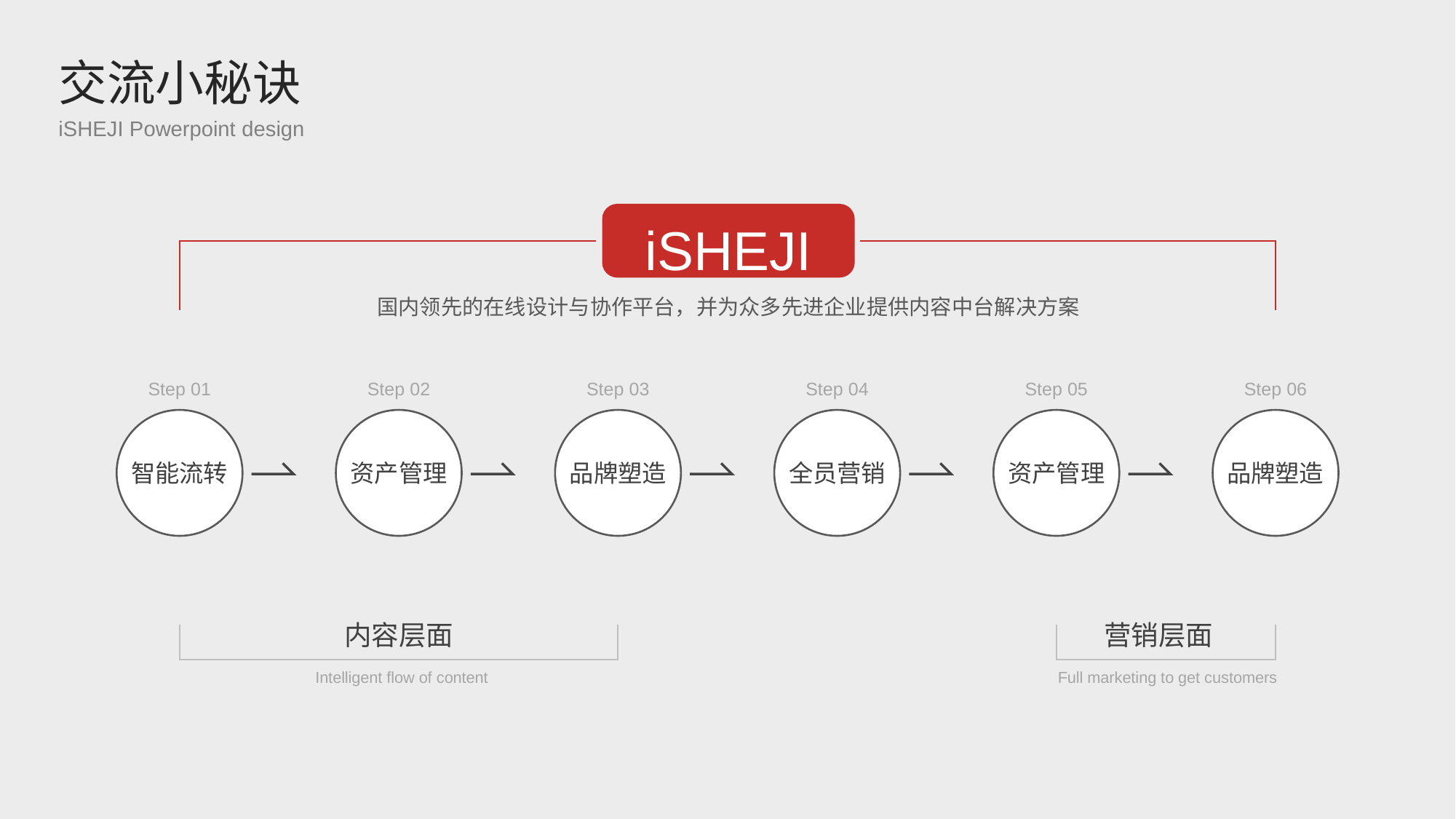

交流小秘诀
iSHEJI Powerpoint design
iSHEJI

国内领先的在线设计与协作平台，并为众多先进企业提供内容中台解决方案
Step 01
Step 02
Step 03
Step 04
Step 05
Step 06

智能流转
资产管理
品牌塑造
全员营销
资产管理
品牌塑造

内容层面
营销层面
Intelligent flow of content
Full marketing to get customers